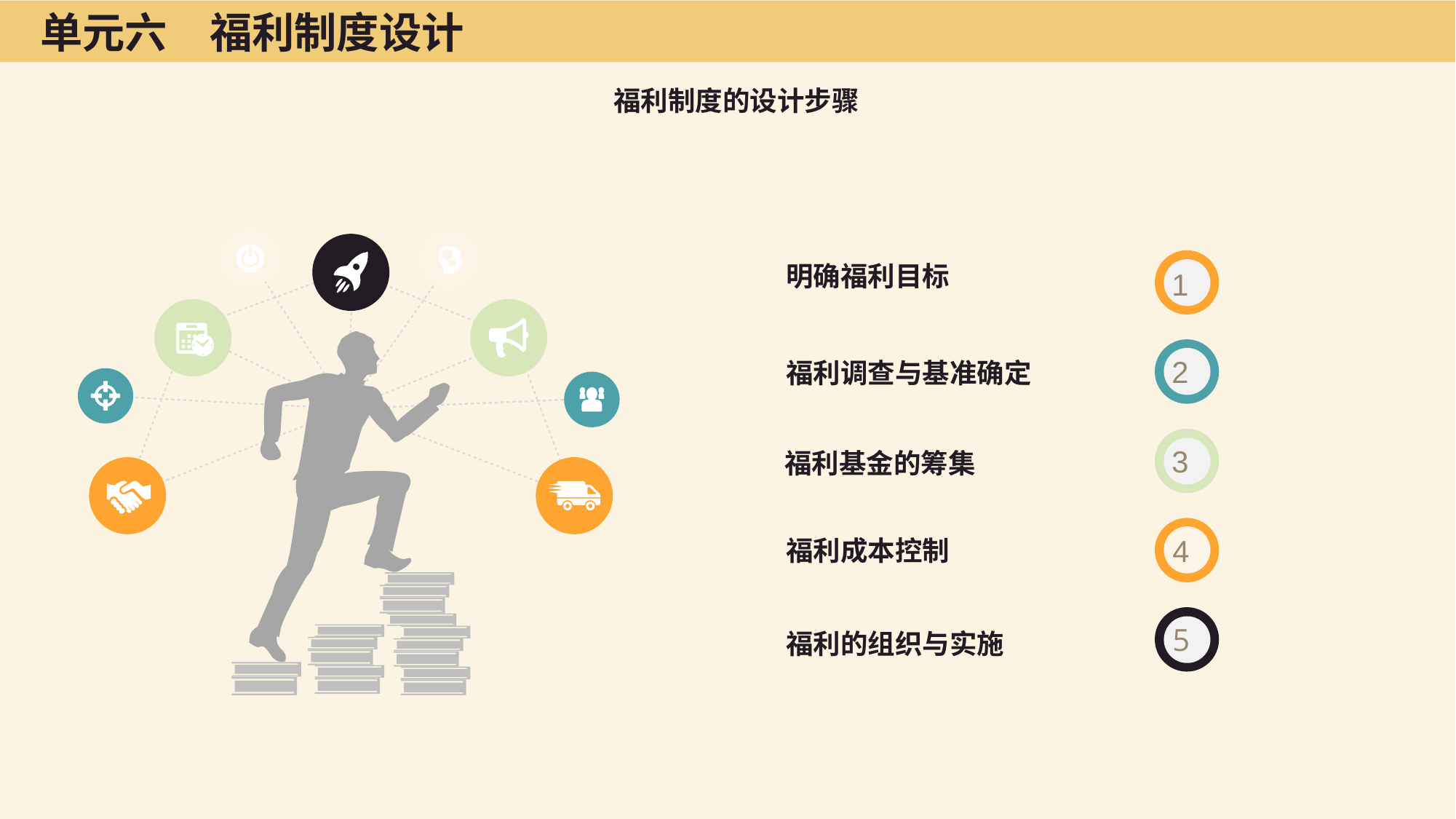

单元六　福利制度设计
福利制度的设计步骤

明确福利目标

1

2

福利调查与基准确定

3

福利基金的筹集

4

福利成本控制

5

福利的组织与实施